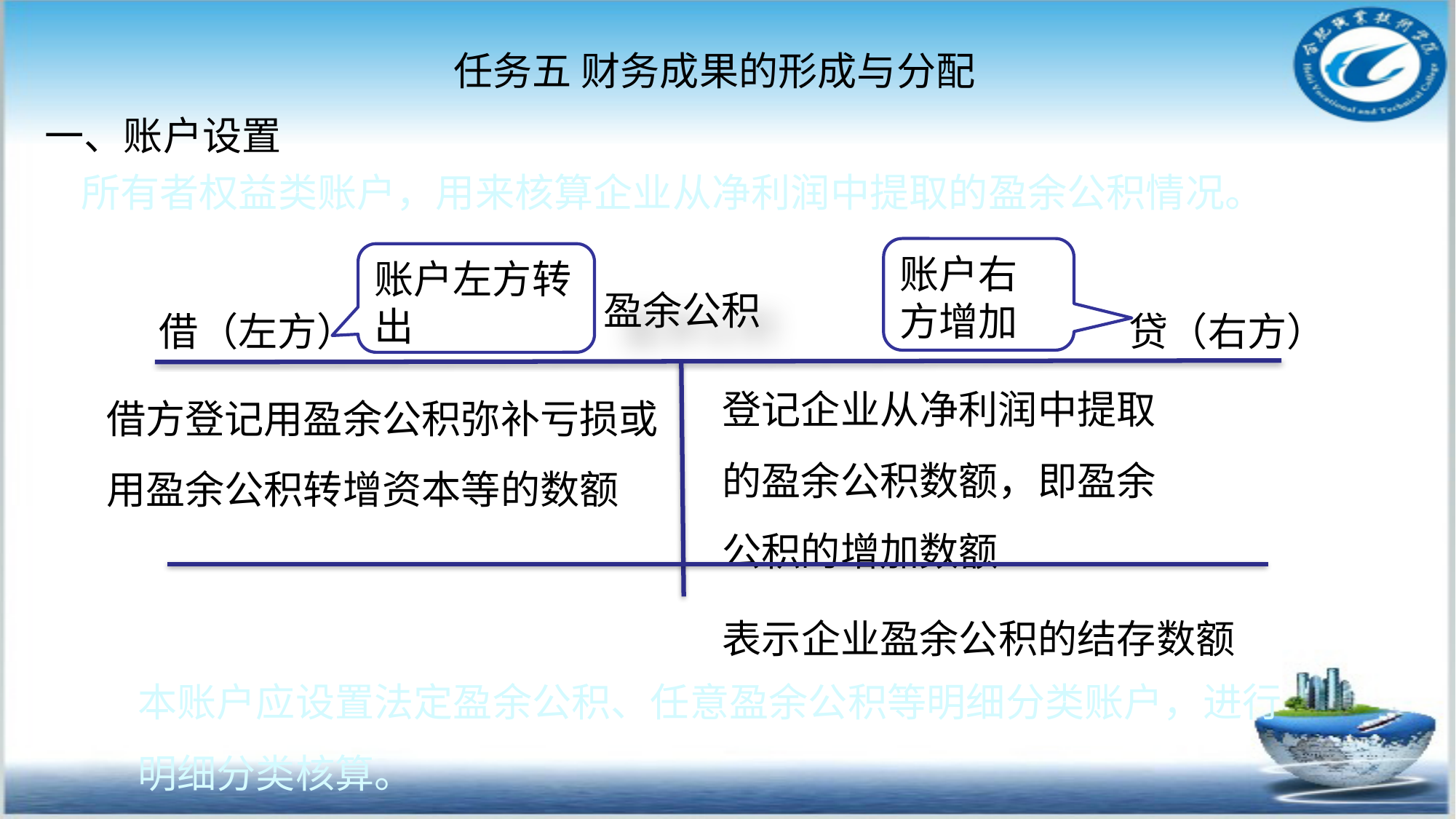

任务五 财务成果的形成与分配
#
一、账户设置
所有者权益类账户，用来核算企业从净利润中提取的盈余公积情况。
账户右方增加
账户左方转出
盈余公积
借（左方）
贷（右方）
登记企业从净利润中提取的盈余公积数额，即盈余公积的增加数额
借方登记用盈余公积弥补亏损或用盈余公积转增资本等的数额
表示企业盈余公积的结存数额
本账户应设置法定盈余公积、任意盈余公积等明细分类账户，进行明细分类核算。